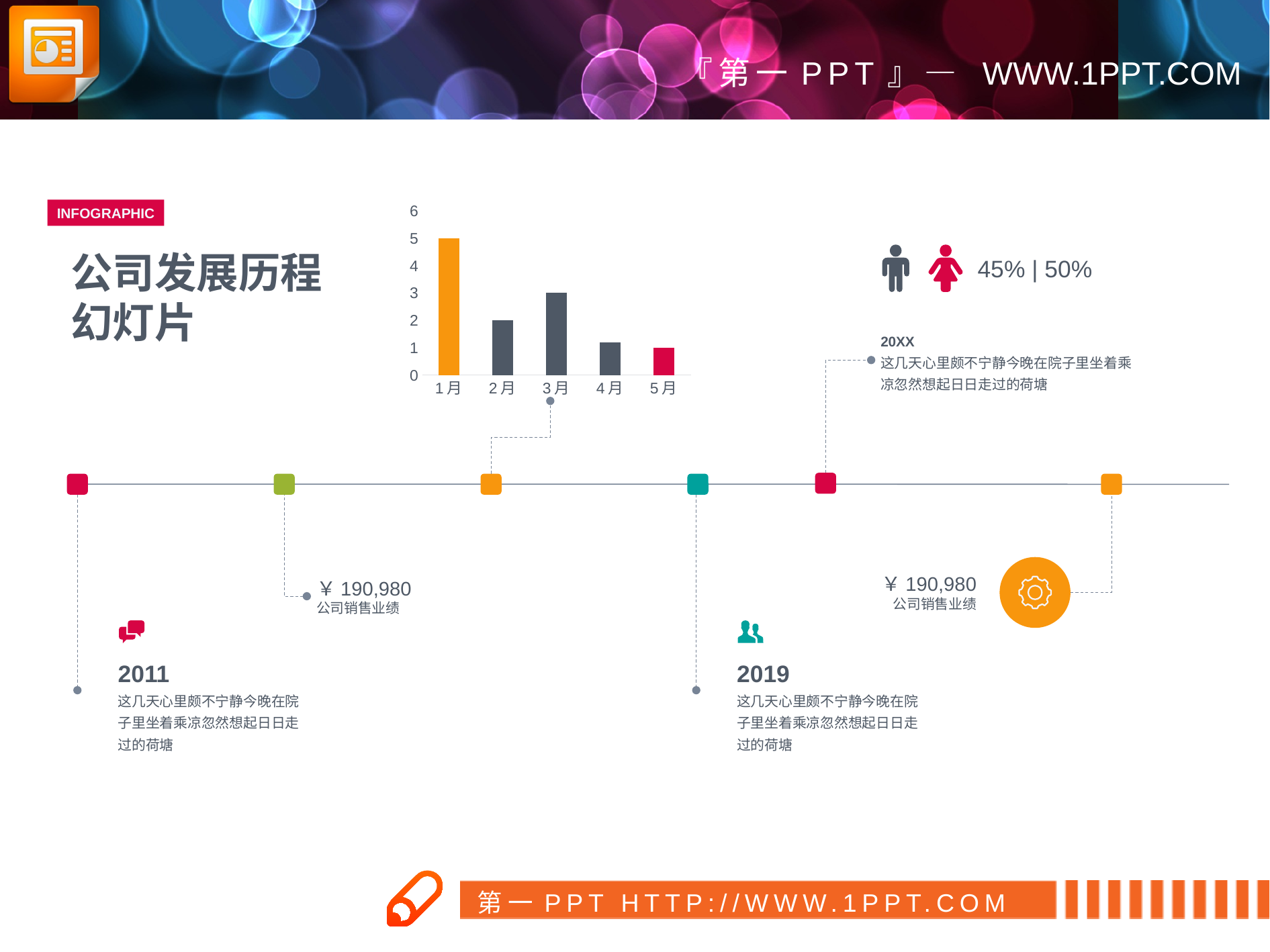

### Chart

| Category | Series 1 |
|---|---|
| 1月 | 5.0 |
| 2月 | 2.0 |
| 3月 | 3.0 |
| 4月 | 1.2 |
| 5月 | 1.0 |
INFOGRAPHIC
公司发展历程
幻灯片

45% | 50%
20XX
这几天心里颇不宁静今晚在院子里坐着乘凉忽然想起日日走过的荷塘

￥190,980
公司销售业绩
￥190,980
公司销售业绩

2011
这几天心里颇不宁静今晚在院子里坐着乘凉忽然想起日日走过的荷塘
2019
这几天心里颇不宁静今晚在院子里坐着乘凉忽然想起日日走过的荷塘